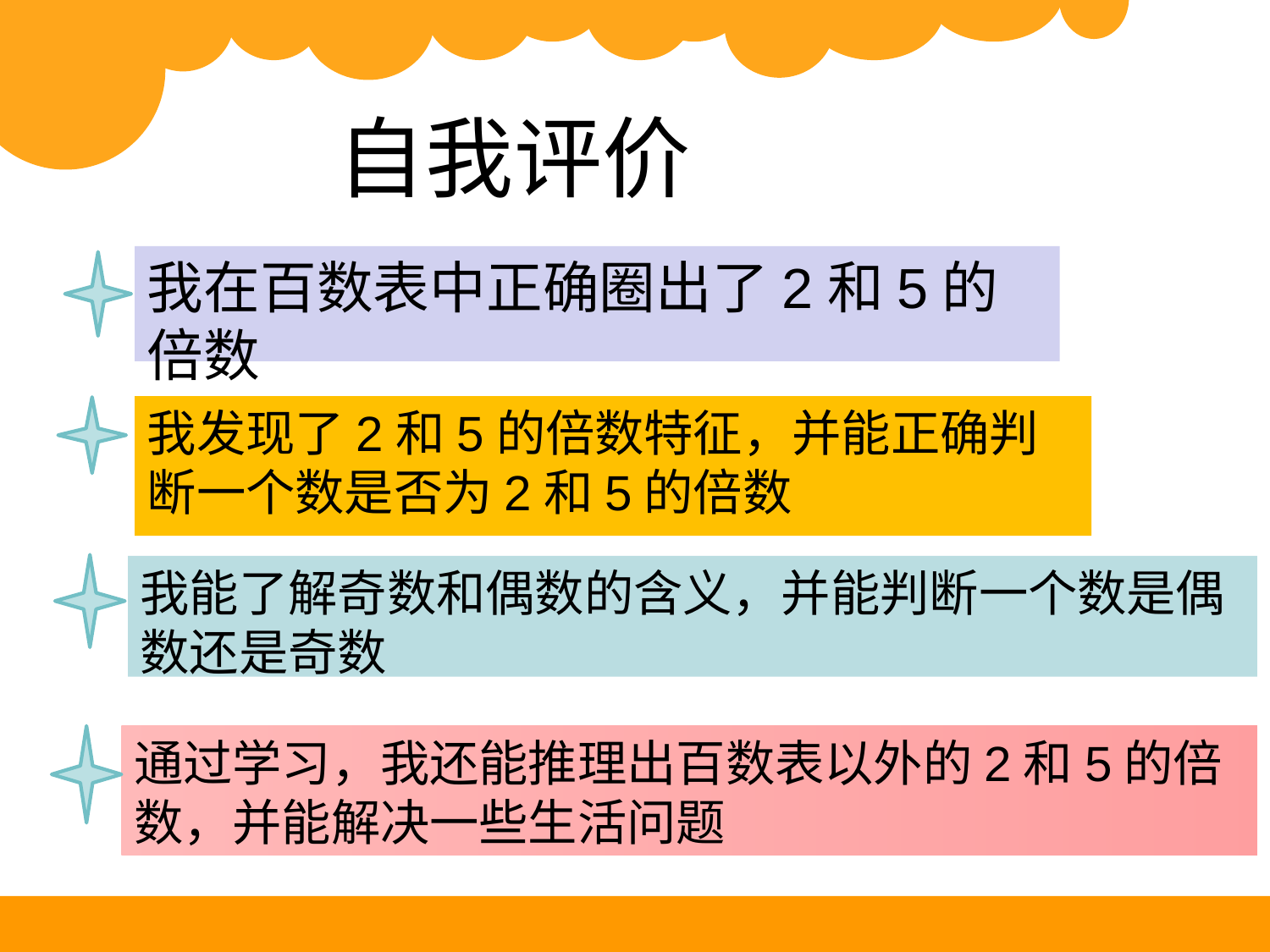

自我评价
我在百数表中正确圈出了2和5的倍数

我发现了2和5的倍数特征，并能正确判断一个数是否为2和5的倍数

我能了解奇数和偶数的含义，并能判断一个数是偶数还是奇数

通过学习，我还能推理出百数表以外的2和5的倍数，并能解决一些生活问题